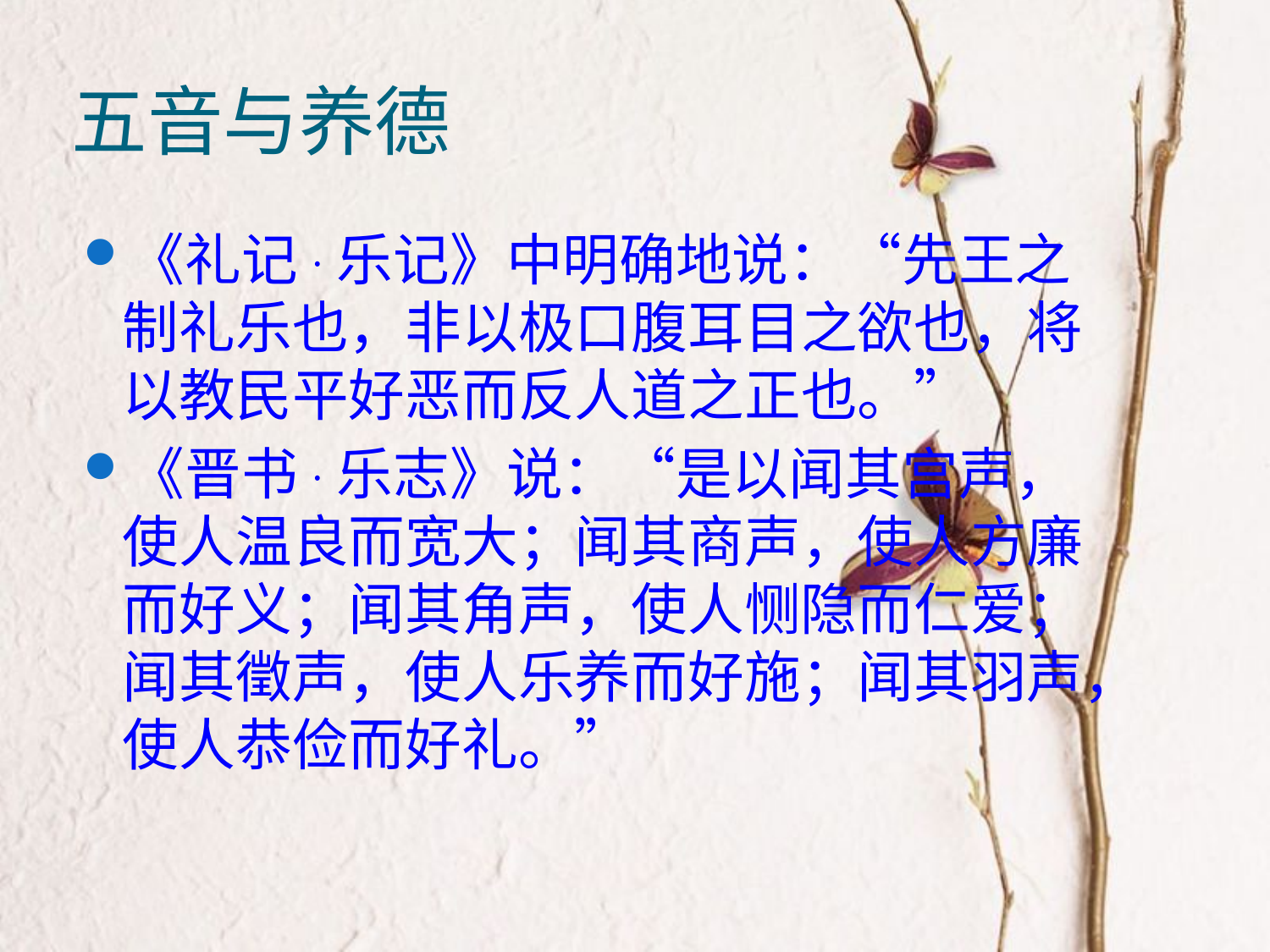

# 五音与养德
《礼记·乐记》中明确地说：“先王之制礼乐也，非以极口腹耳目之欲也，将以教民平好恶而反人道之正也。”
《晋书·乐志》说：“是以闻其宫声，使人温良而宽大；闻其商声，使人方廉而好义；闻其角声，使人恻隐而仁爱；闻其徵声，使人乐养而好施；闻其羽声，使人恭俭而好礼。”